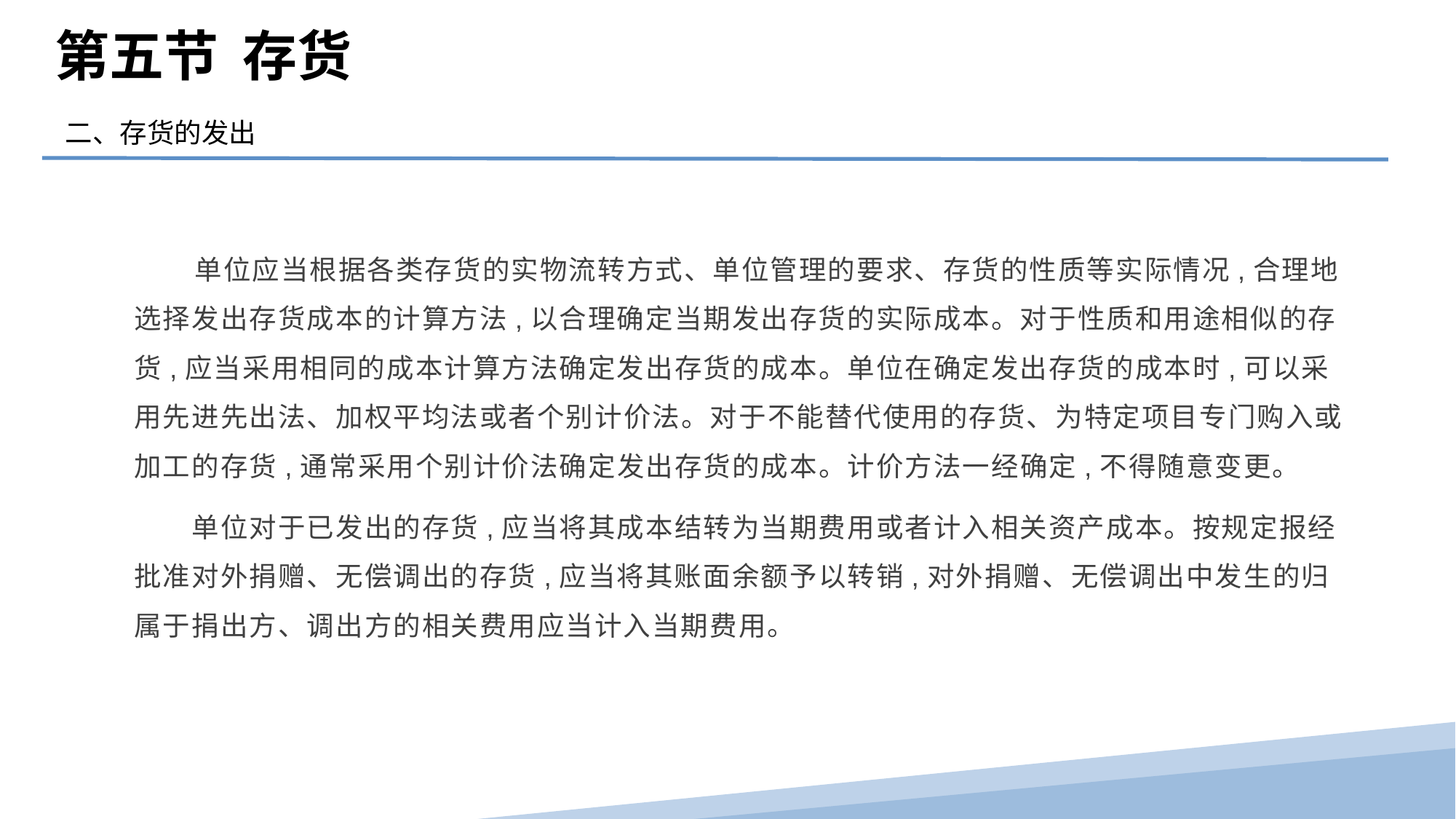

第五节  存货
二、存货的发出
       单位应当根据各类存货的实物流转方式、单位管理的要求、存货的性质等实际情况,合理地选择发出存货成本的计算方法,以合理确定当期发出存货的实际成本。对于性质和用途相似的存货,应当采用相同的成本计算方法确定发出存货的成本。单位在确定发出存货的成本时,可以采用先进先出法、加权平均法或者个别计价法。对于不能替代使用的存货、为特定项目专门购入或加工的存货,通常采用个别计价法确定发出存货的成本。计价方法一经确定,不得随意变更。
　　单位对于已发出的存货,应当将其成本结转为当期费用或者计入相关资产成本。按规定报经批准对外捐赠、无偿调出的存货,应当将其账面余额予以转销,对外捐赠、无偿调出中发生的归属于捐出方、调出方的相关费用应当计入当期费用。